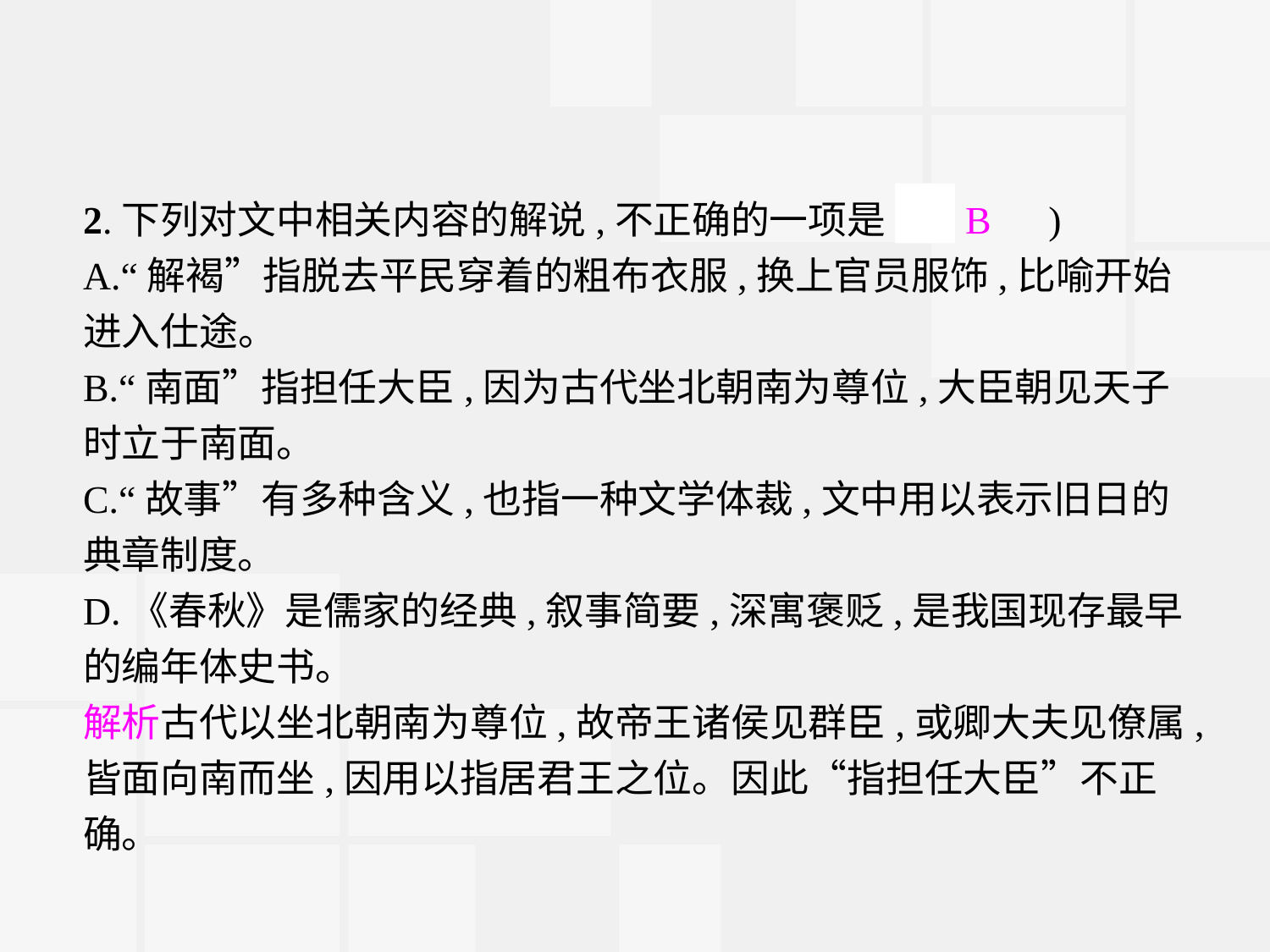

2.下列对文中相关内容的解说,不正确的一项是(　B　)
A.“解褐”指脱去平民穿着的粗布衣服,换上官员服饰,比喻开始进入仕途。
B.“南面”指担任大臣,因为古代坐北朝南为尊位,大臣朝见天子时立于南面。
C.“故事”有多种含义,也指一种文学体裁,文中用以表示旧日的典章制度。
D.《春秋》是儒家的经典,叙事简要,深寓褒贬,是我国现存最早的编年体史书。
解析古代以坐北朝南为尊位,故帝王诸侯见群臣,或卿大夫见僚属,皆面向南而坐,因用以指居君王之位。因此“指担任大臣”不正确。